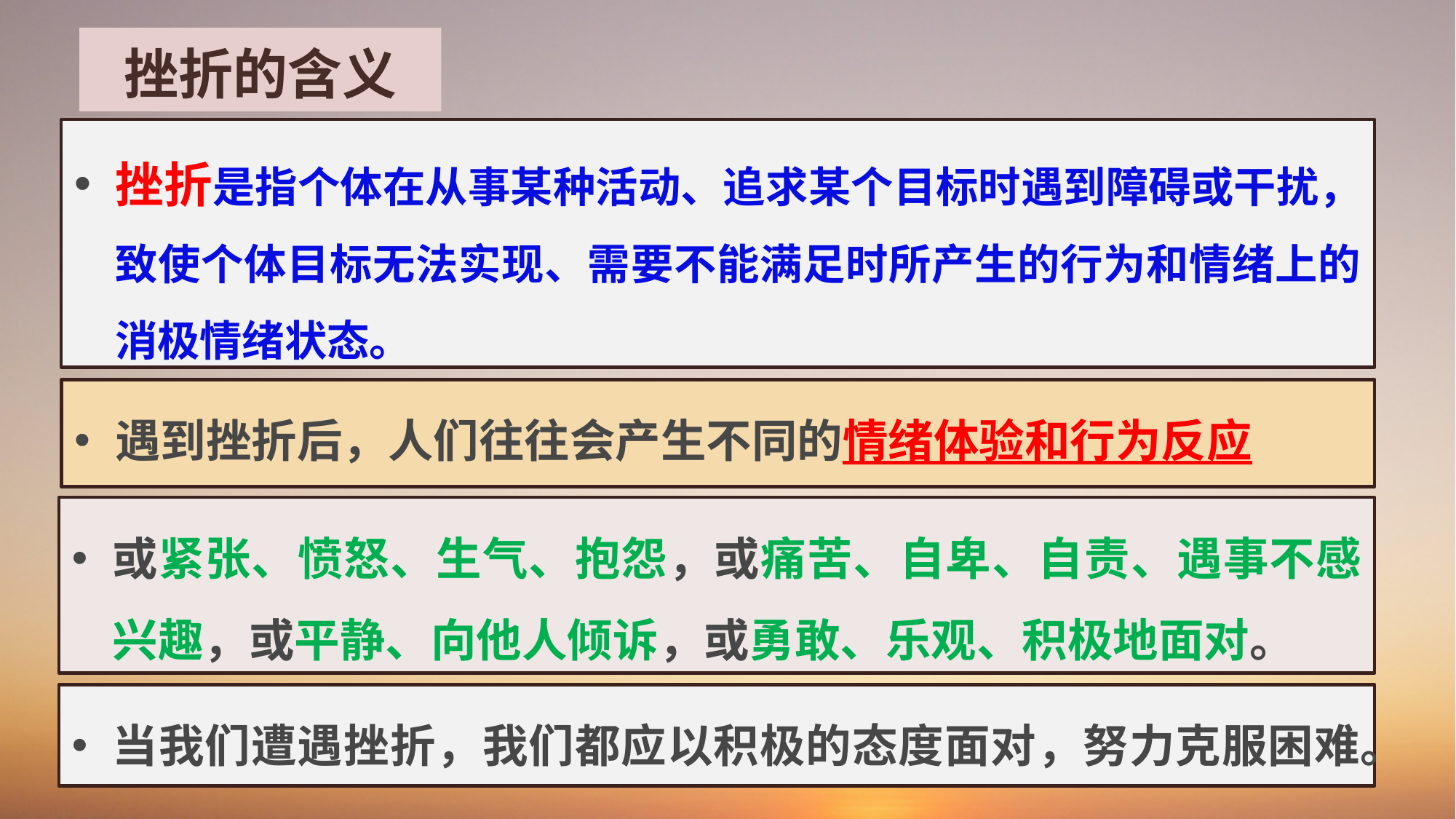

挫折的含义
挫折是指个体在从事某种活动、追求某个目标时遇到障碍或干扰，致使个体目标无法实现、需要不能满足时所产生的行为和情绪上的消极情绪状态。
遇到挫折后，人们往往会产生不同的情绪体验和行为反应
或紧张、愤怒、生气、抱怨，或痛苦、自卑、自责、遇事不感兴趣，或平静、向他人倾诉，或勇敢、乐观、积极地面对。
当我们遭遇挫折，我们都应以积极的态度面对，努力克服困难。